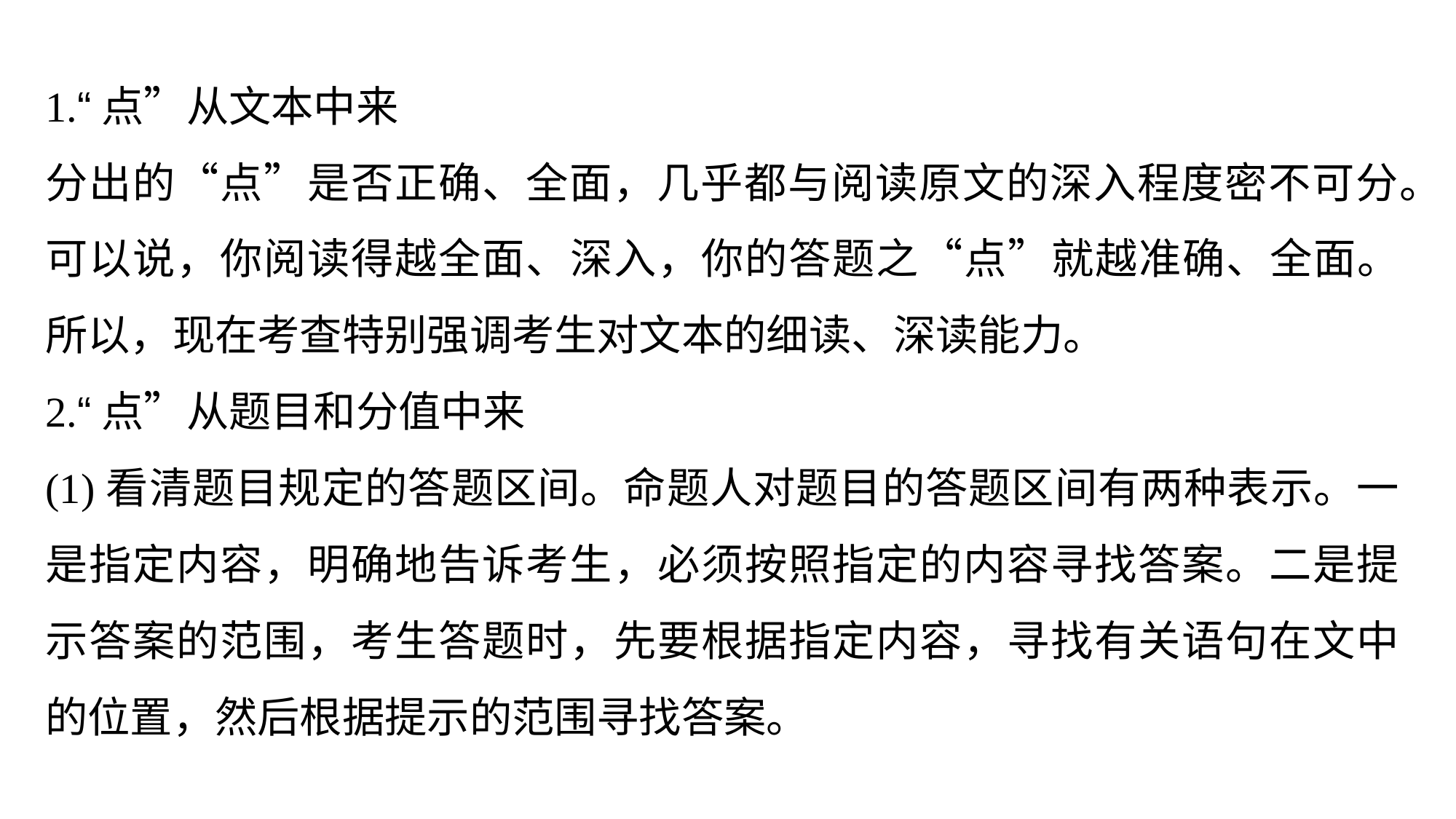

1.“点”从文本中来
分出的“点”是否正确、全面，几乎都与阅读原文的深入程度密不可分。可以说，你阅读得越全面、深入，你的答题之“点”就越准确、全面。所以，现在考查特别强调考生对文本的细读、深读能力。
2.“点”从题目和分值中来
(1)看清题目规定的答题区间。命题人对题目的答题区间有两种表示。一是指定内容，明确地告诉考生，必须按照指定的内容寻找答案。二是提示答案的范围，考生答题时，先要根据指定内容，寻找有关语句在文中的位置，然后根据提示的范围寻找答案。